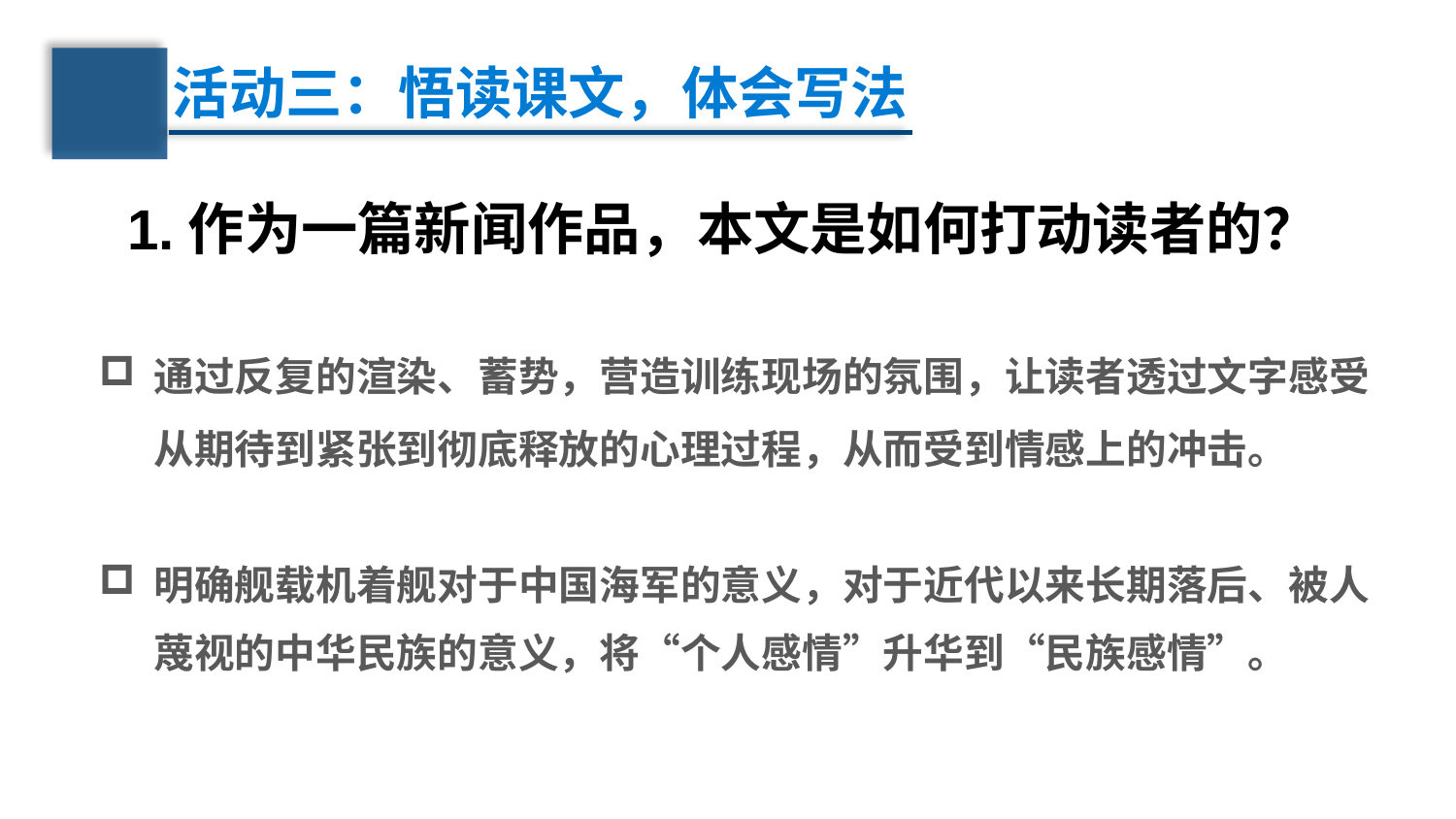

活动三：悟读课文，体会写法
1.作为一篇新闻作品，本文是如何打动读者的？
通过反复的渲染、蓄势，营造训练现场的氛围，让读者透过文字感受从期待到紧张到彻底释放的心理过程，从而受到情感上的冲击。

明确舰载机着舰对于中国海军的意义，对于近代以来长期落后、被人蔑视的中华民族的意义，将“个人感情”升华到“民族感情”。